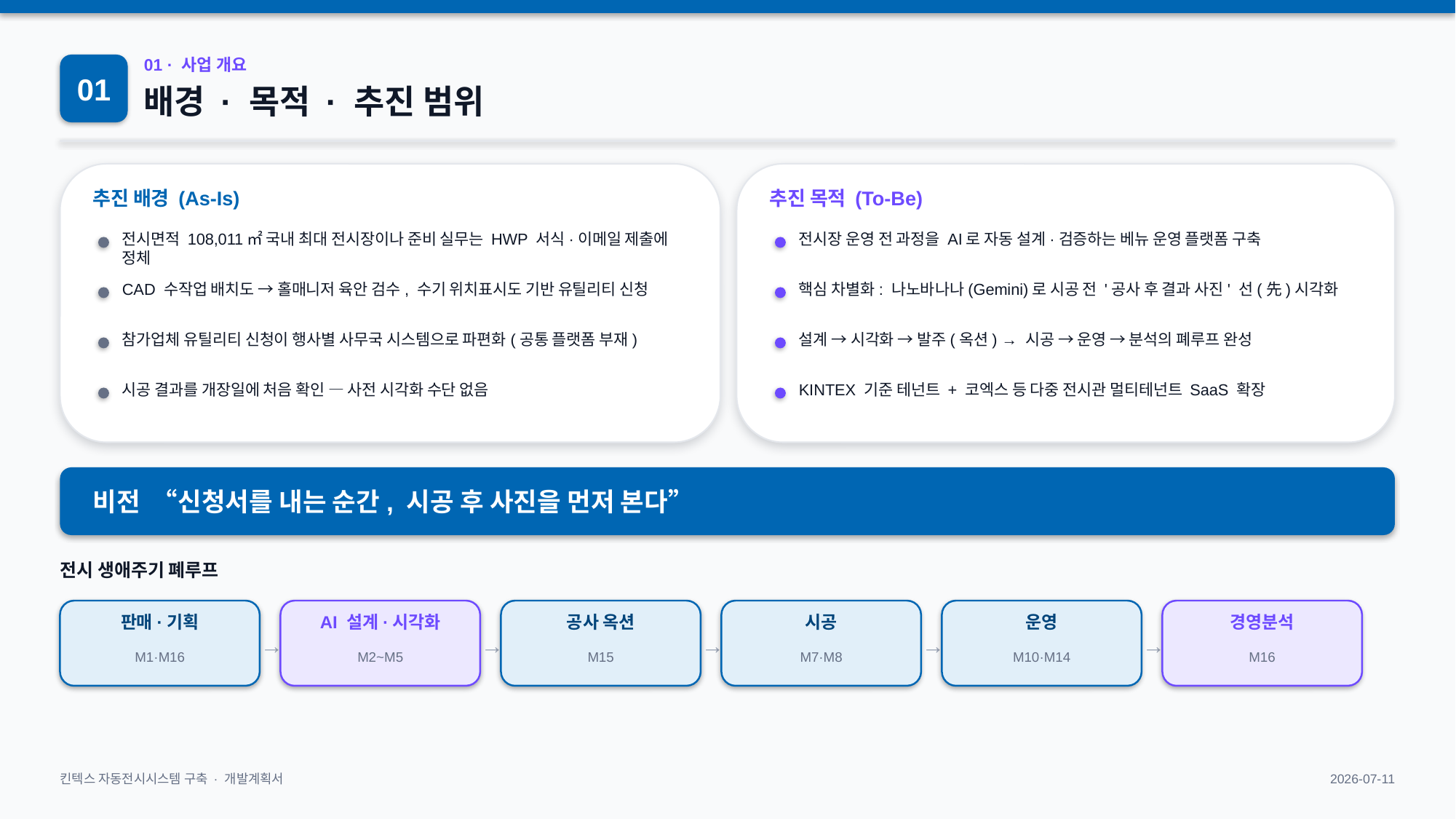

01
01 · 사업 개요
배경 · 목적 · 추진 범위

추진 배경 (As-Is)
추진 목적 (To-Be)
전시면적 108,011㎡ 국내 최대 전시장이나 준비 실무는 HWP 서식·이메일 제출에 정체
전시장 운영 전 과정을 AI로 자동 설계·검증하는 베뉴 운영 플랫폼 구축

CAD 수작업 배치도 → 홀매니저 육안 검수, 수기 위치표시도 기반 유틸리티 신청
핵심 차별화: 나노바나나(Gemini)로 시공 전 '공사 후 결과 사진' 선(先)시각화

참가업체 유틸리티 신청이 행사별 사무국 시스템으로 파편화(공통 플랫폼 부재)
설계 → 시각화 → 발주(옥션) → 시공 → 운영 → 분석의 폐루프 완성

시공 결과를 개장일에 처음 확인 — 사전 시각화 수단 없음
KINTEX 기준 테넌트 + 코엑스 등 다중 전시관 멀티테넌트 SaaS 확장

비전  “신청서를 내는 순간, 시공 후 사진을 먼저 본다”
전시 생애주기 폐루프

판매·기획
AI 설계·시각화
공사 옥션
시공
운영
경영분석
→
→
→
→
→

M1·M16
M2~M5
M15
M7·M8
M10·M14
M16
킨텍스 자동전시시스템 구축 · 개발계획서
2026-07-11